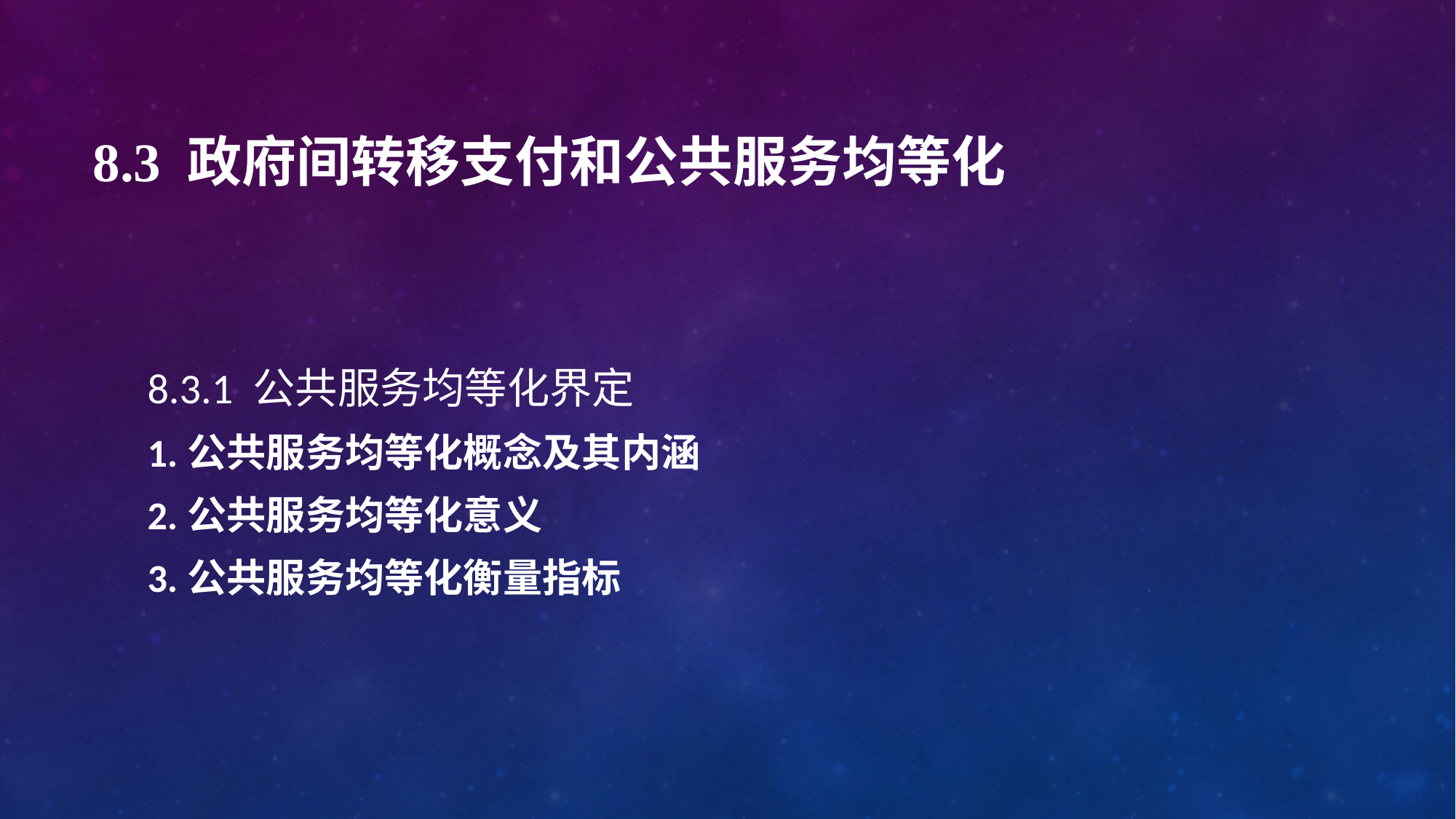

# 8.3 政府间转移支付和公共服务均等化
8.3.1 公共服务均等化界定
1.公共服务均等化概念及其内涵
2.公共服务均等化意义
3.公共服务均等化衡量指标